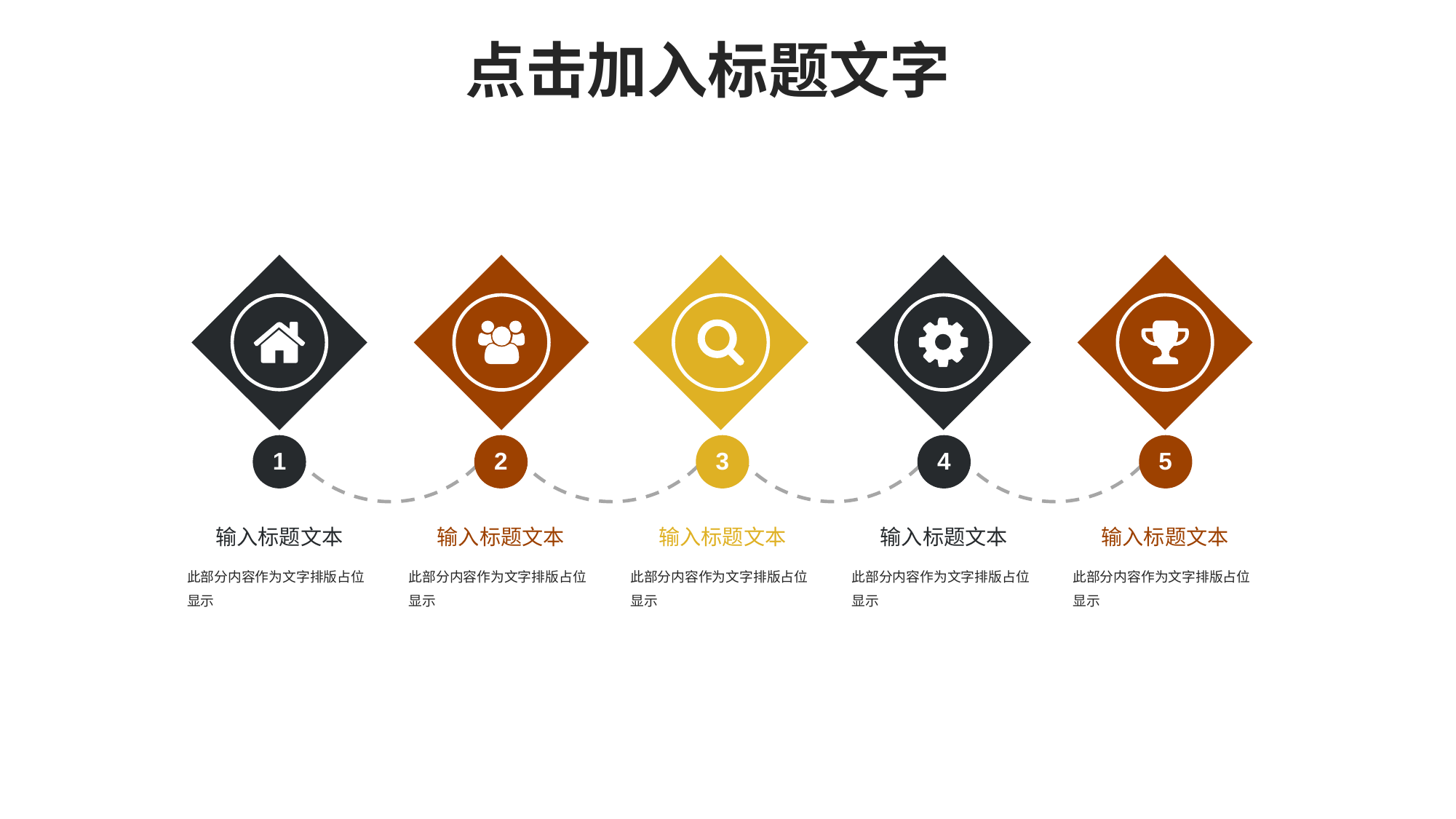

1
2
3
4
5
输入标题文本
此部分内容作为文字排版占位
显示
输入标题文本
此部分内容作为文字排版占位
显示
输入标题文本
此部分内容作为文字排版占位
显示
输入标题文本
此部分内容作为文字排版占位
显示
输入标题文本
此部分内容作为文字排版占位
显示